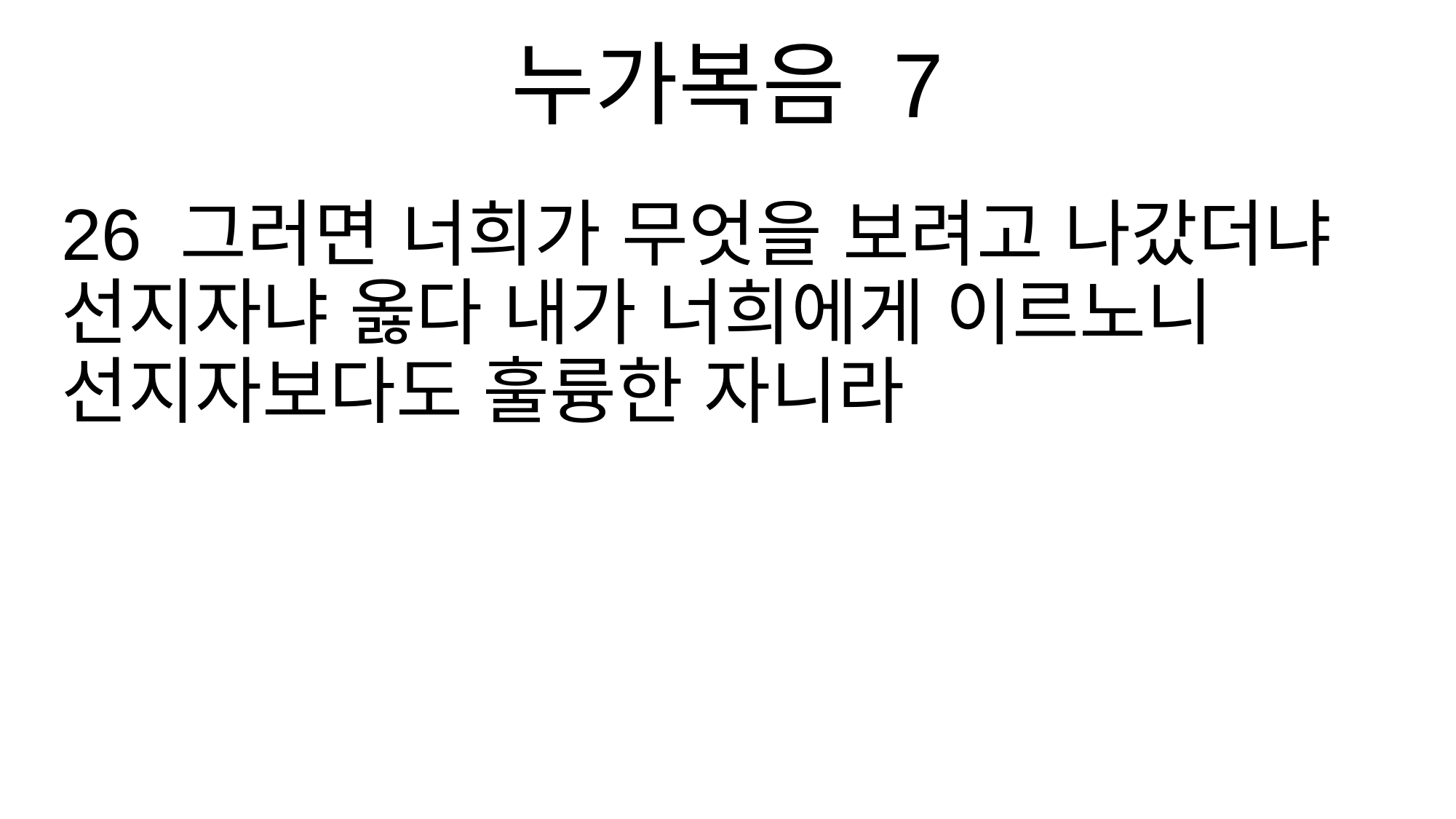

누가복음 7
26 그러면 너희가 무엇을 보려고 나갔더냐 선지자냐 옳다 내가 너희에게 이르노니 선지자보다도 훌륭한 자니라